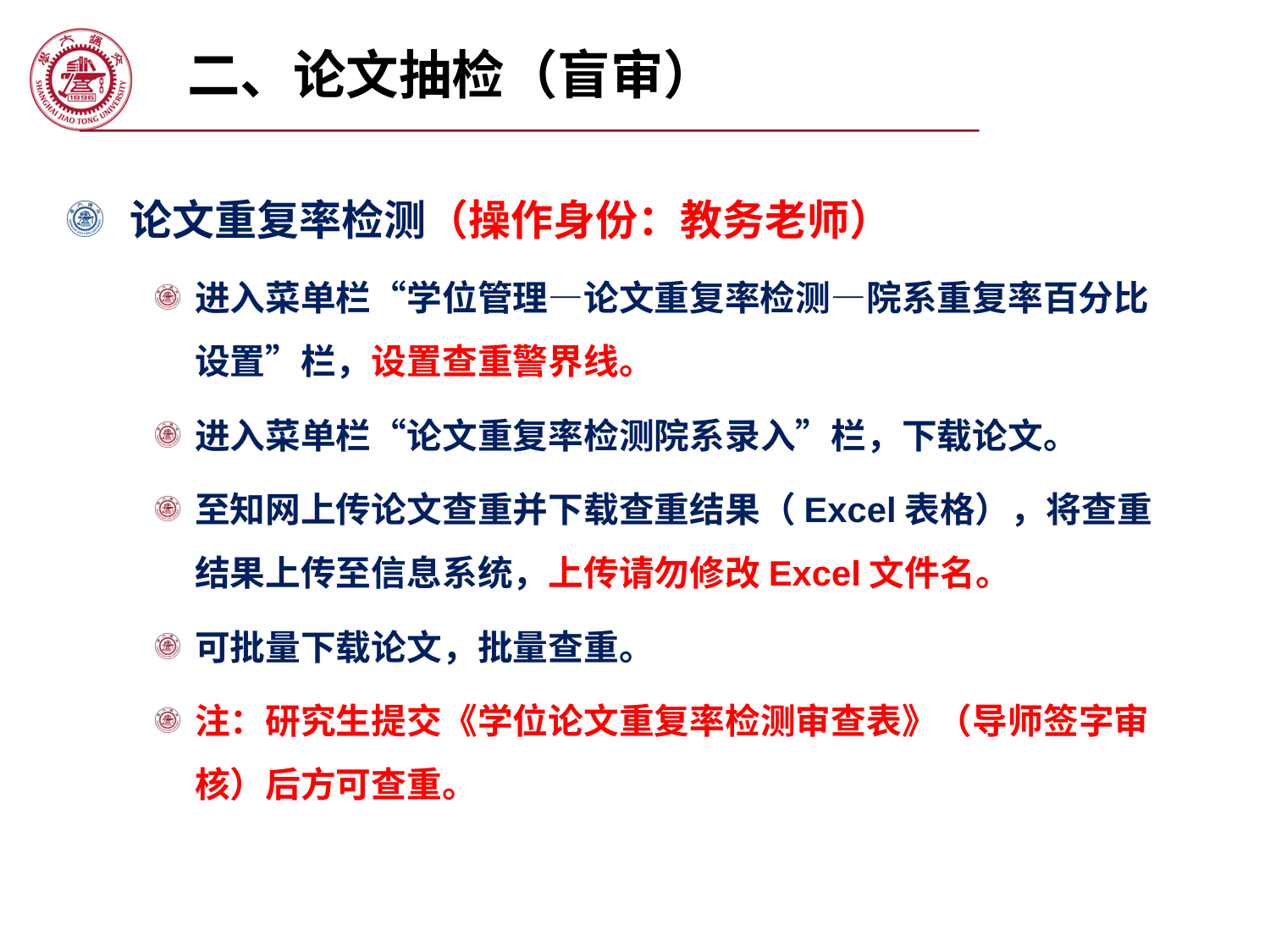

二、论文抽检（盲审）
论文重复率检测（操作身份：教务老师）
进入菜单栏“学位管理—论文重复率检测—院系重复率百分比设置”栏，设置查重警界线。
进入菜单栏“论文重复率检测院系录入”栏，下载论文。
至知网上传论文查重并下载查重结果（Excel表格），将查重结果上传至信息系统，上传请勿修改Excel文件名。
可批量下载论文，批量查重。
注：研究生提交《学位论文重复率检测审查表》（导师签字审核）后方可查重。